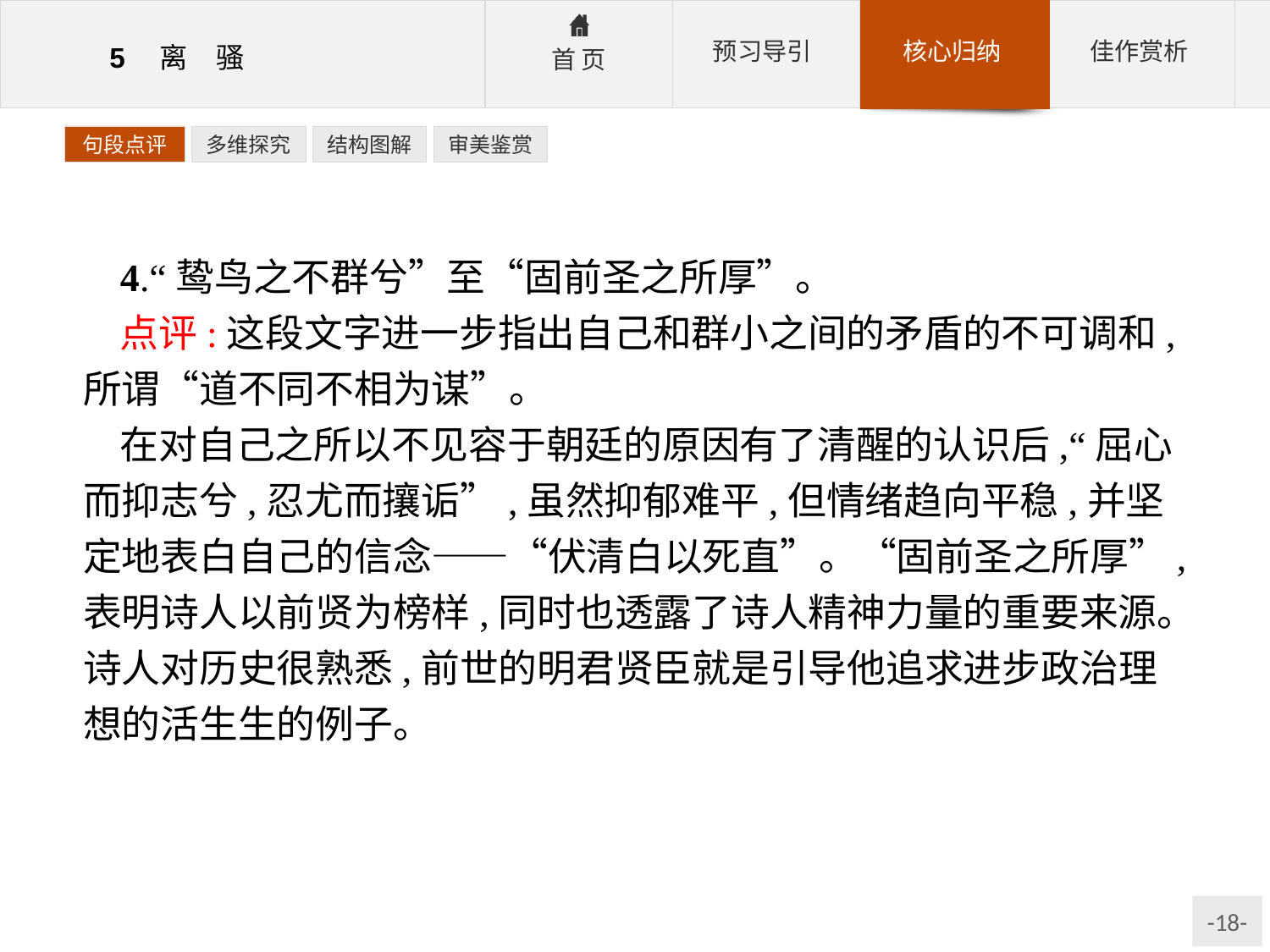

句段点评
多维探究
结构图解
审美鉴赏
4.“鸷鸟之不群兮”至“固前圣之所厚”。
点评:这段文字进一步指出自己和群小之间的矛盾的不可调和,所谓“道不同不相为谋”。
在对自己之所以不见容于朝廷的原因有了清醒的认识后,“屈心而抑志兮,忍尤而攘诟”,虽然抑郁难平,但情绪趋向平稳,并坚定地表白自己的信念——“伏清白以死直”。“固前圣之所厚”,表明诗人以前贤为榜样,同时也透露了诗人精神力量的重要来源。诗人对历史很熟悉,前世的明君贤臣就是引导他追求进步政治理想的活生生的例子。